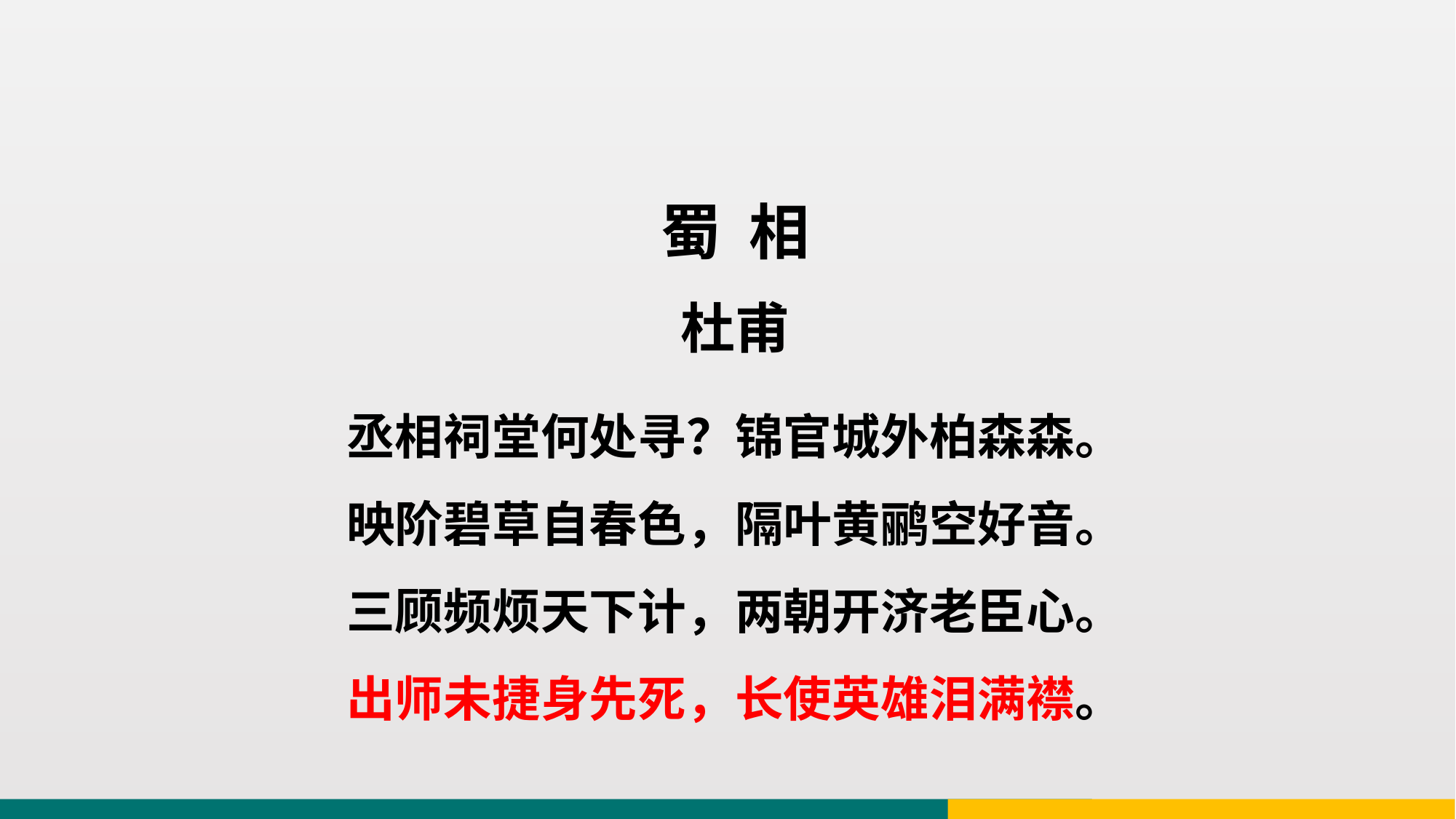

蜀  相
杜甫
丞相祠堂何处寻？锦官城外柏森森。
映阶碧草自春色，隔叶黄鹂空好音。
三顾频烦天下计，两朝开济老臣心。
出师未捷身先死，长使英雄泪满襟。